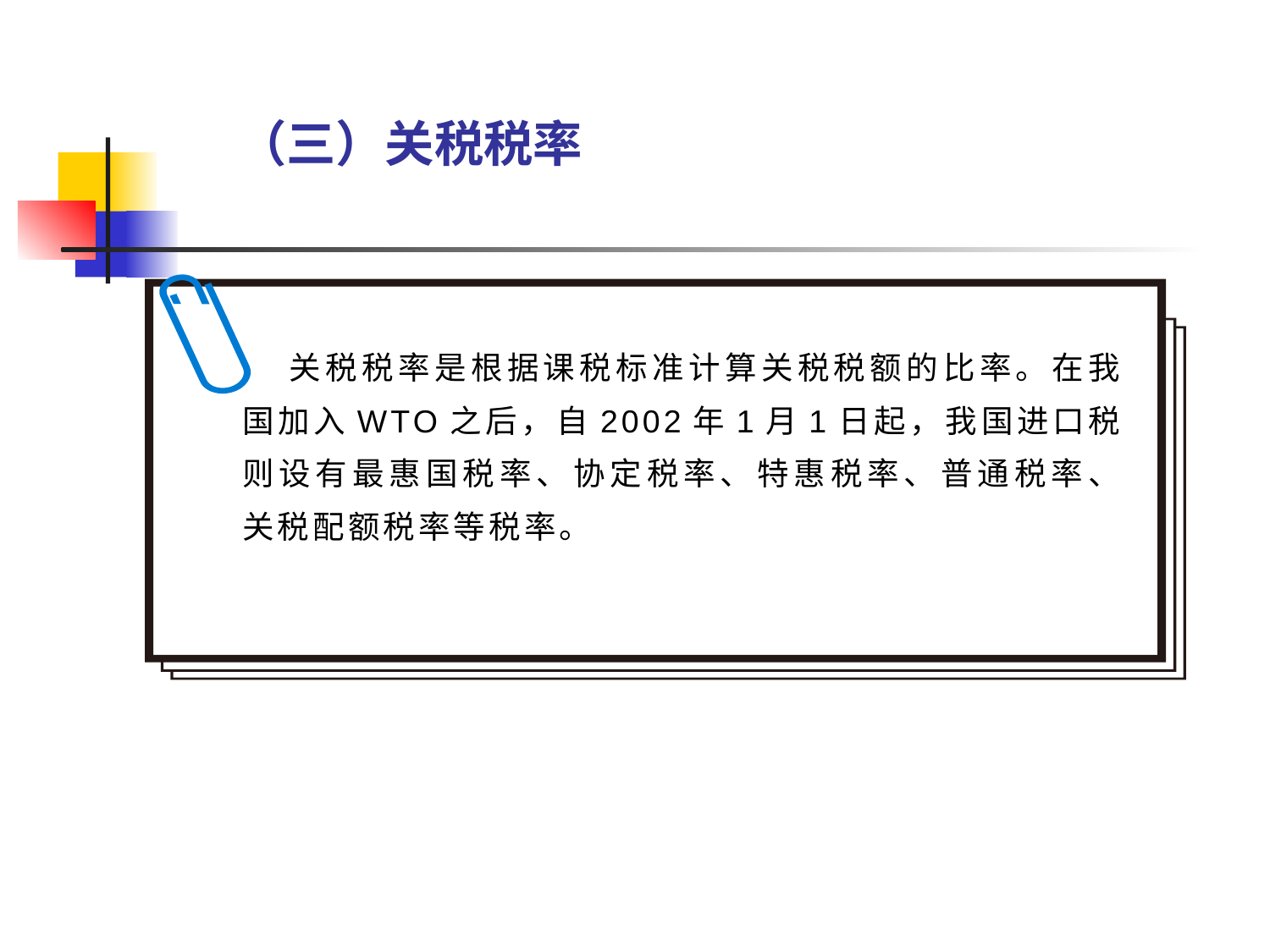

（三）关税税率

    关税税率是根据课税标准计算关税税额的比率。在我国加入WTO之后，自2002年1月1日起，我国进口税则设有最惠国税率、协定税率、特惠税率、普通税率、关税配额税率等税率。